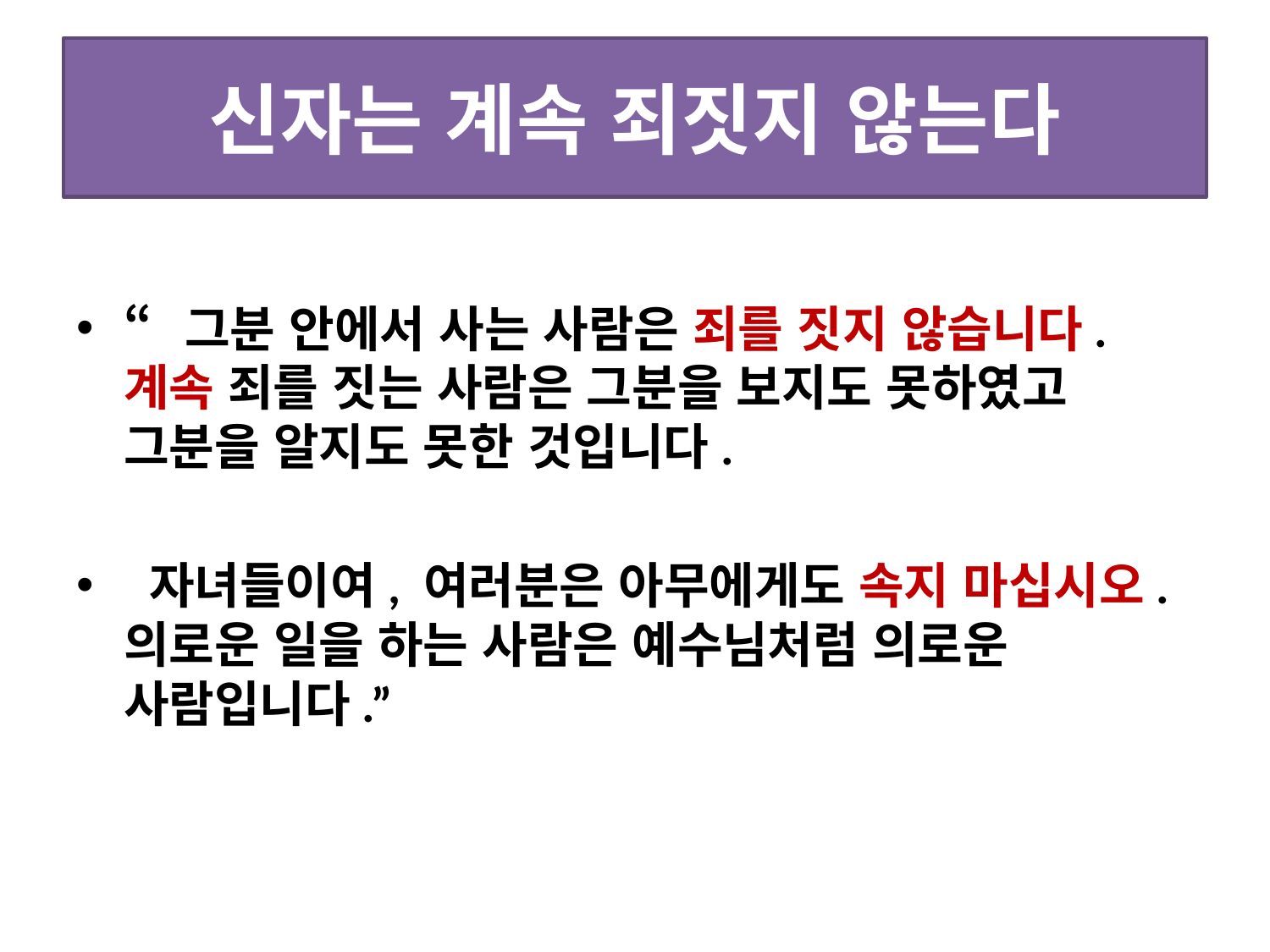

# 신자는 계속 죄짓지 않는다

“그분 안에서 사는 사람은 죄를 짓지 않습니다. 계속 죄를 짓는 사람은 그분을 보지도 못하였고 그분을 알지도 못한 것입니다.

 자녀들이여, 여러분은 아무에게도 속지 마십시오. 의로운 일을 하는 사람은 예수님처럼 의로운 사람입니다.”